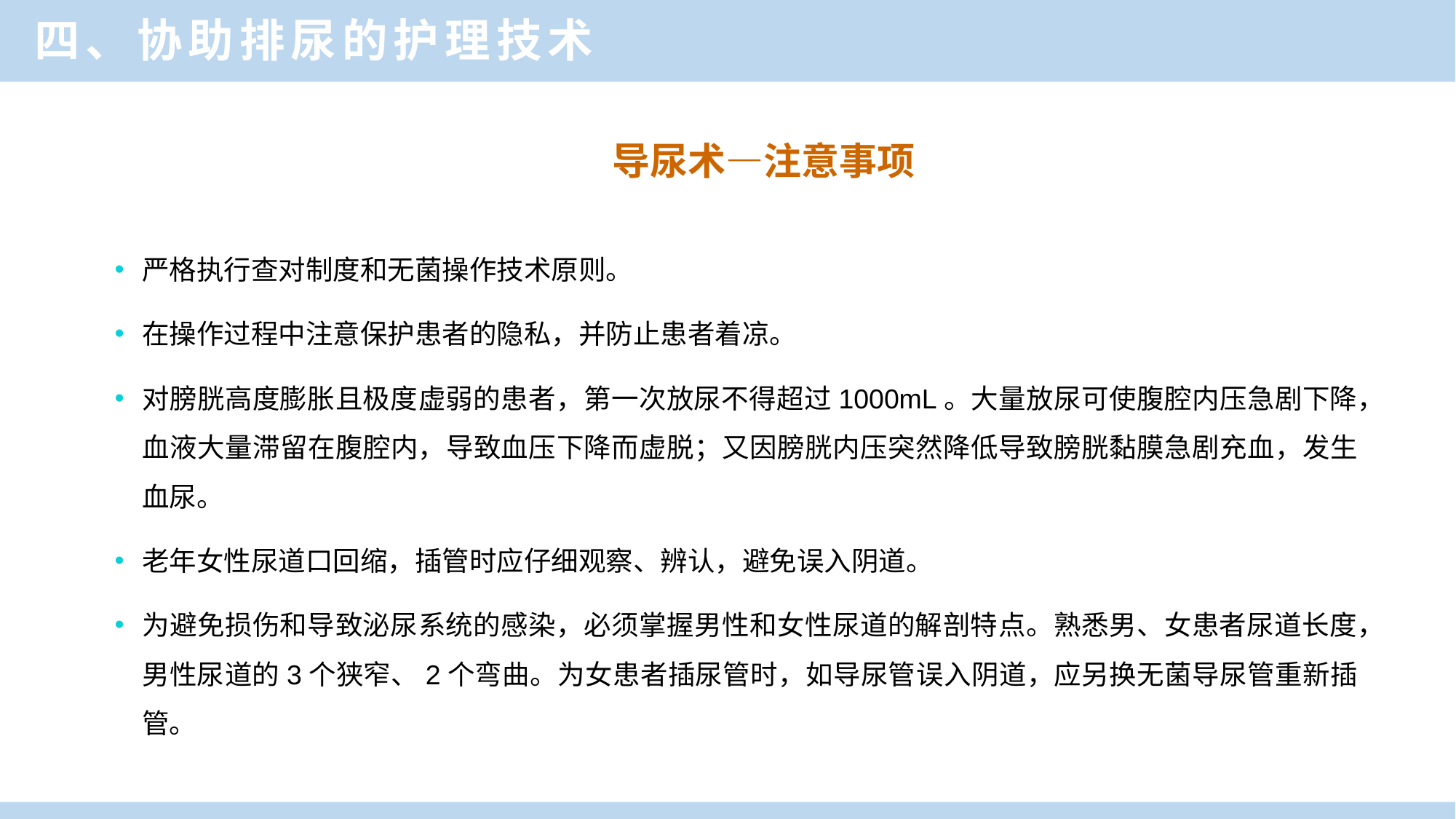

四、协助排尿的护理技术
导尿术—注意事项
严格执行查对制度和无菌操作技术原则。
在操作过程中注意保护患者的隐私，并防止患者着凉。
对膀胱高度膨胀且极度虚弱的患者，第一次放尿不得超过1000mL。大量放尿可使腹腔内压急剧下降，血液大量滞留在腹腔内，导致血压下降而虚脱；又因膀胱内压突然降低导致膀胱黏膜急剧充血，发生血尿。
老年女性尿道口回缩，插管时应仔细观察、辨认，避免误入阴道。
为避免损伤和导致泌尿系统的感染，必须掌握男性和女性尿道的解剖特点。熟悉男、女患者尿道长度，男性尿道的3个狭窄、2个弯曲。为女患者插尿管时，如导尿管误入阴道，应另换无菌导尿管重新插管。